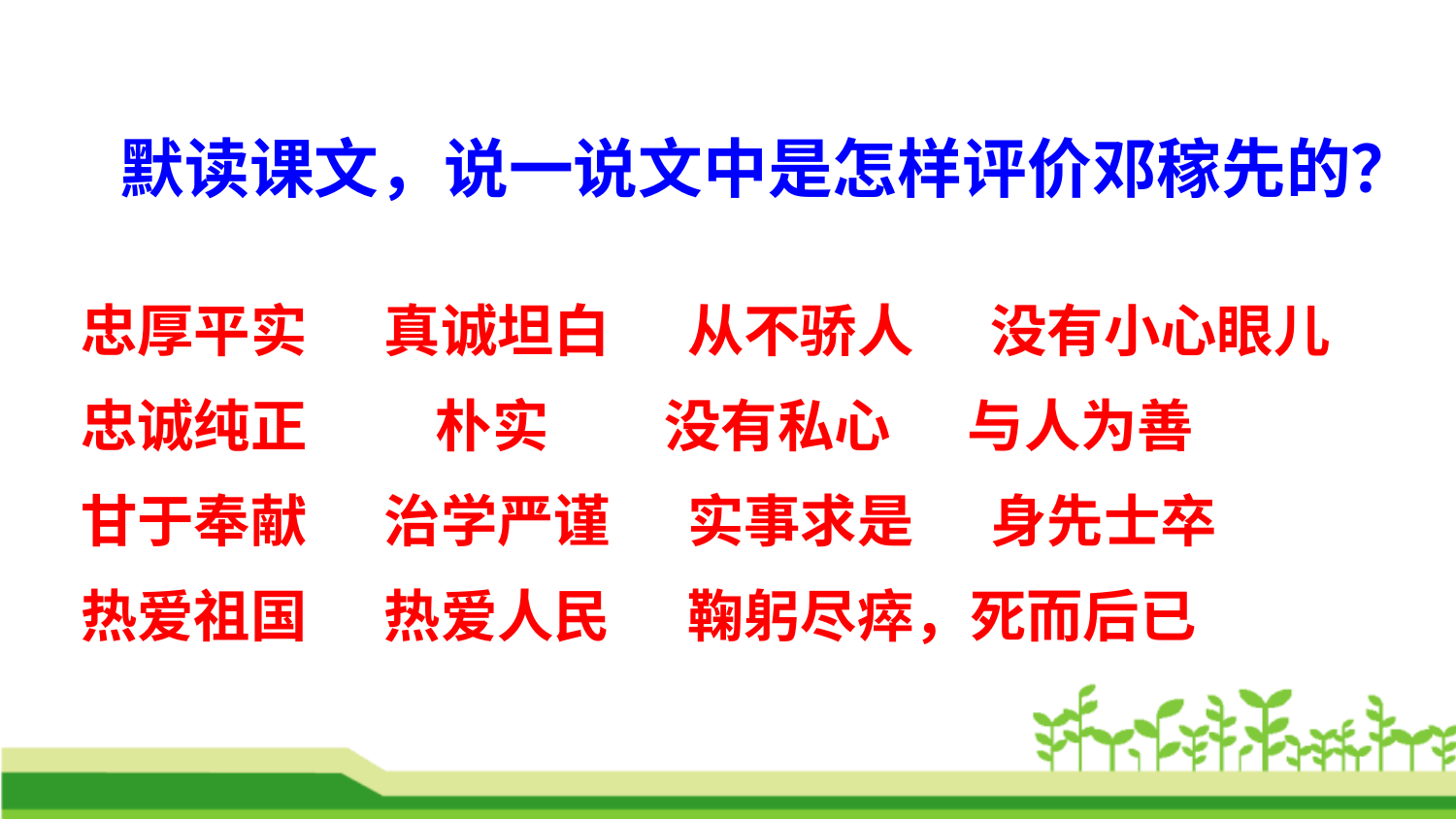

默读课文，说一说文中是怎样评价邓稼先的？
忠厚平实      真诚坦白      从不骄人      没有小心眼儿   忠诚纯正          朴实         没有私心      与人为善
甘于奉献      治学严谨      实事求是      身先士卒
热爱祖国      热爱人民      鞠躬尽瘁，死而后已